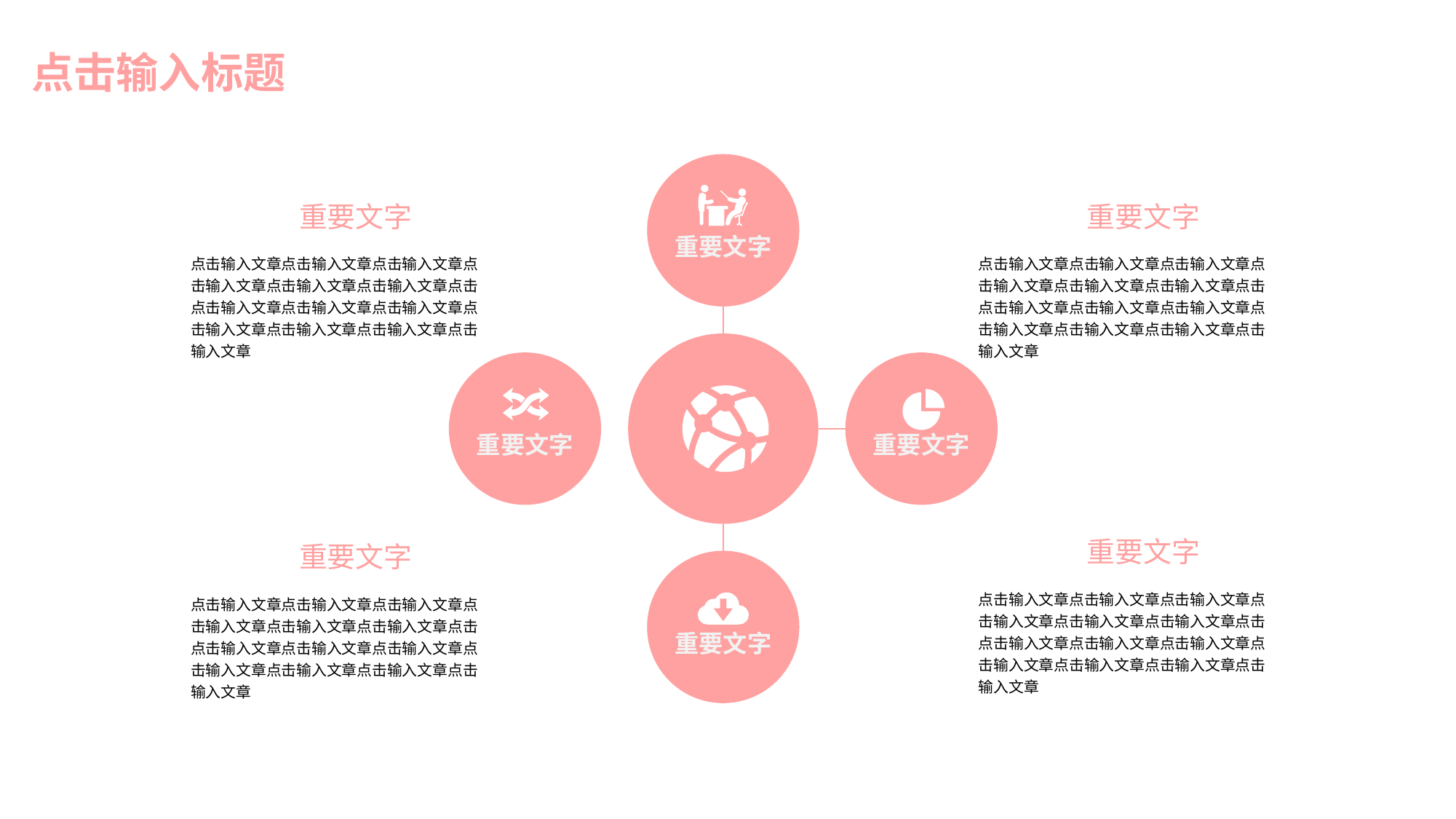

点击输入标题
重要文字

重要文字
重要文字

重要文字

重要文字
点击输入文章点击输入文章点击输入文章点击输入文章点击输入文章点击输入文章点击
点击输入文章点击输入文章点击输入文章点击输入文章点击输入文章点击输入文章点击输入文章
重要文字
点击输入文章点击输入文章点击输入文章点击输入文章点击输入文章点击输入文章点击
点击输入文章点击输入文章点击输入文章点击输入文章点击输入文章点击输入文章点击输入文章
重要文字
点击输入文章点击输入文章点击输入文章点击输入文章点击输入文章点击输入文章点击
点击输入文章点击输入文章点击输入文章点击输入文章点击输入文章点击输入文章点击输入文章
重要文字
点击输入文章点击输入文章点击输入文章点击输入文章点击输入文章点击输入文章点击
点击输入文章点击输入文章点击输入文章点击输入文章点击输入文章点击输入文章点击输入文章